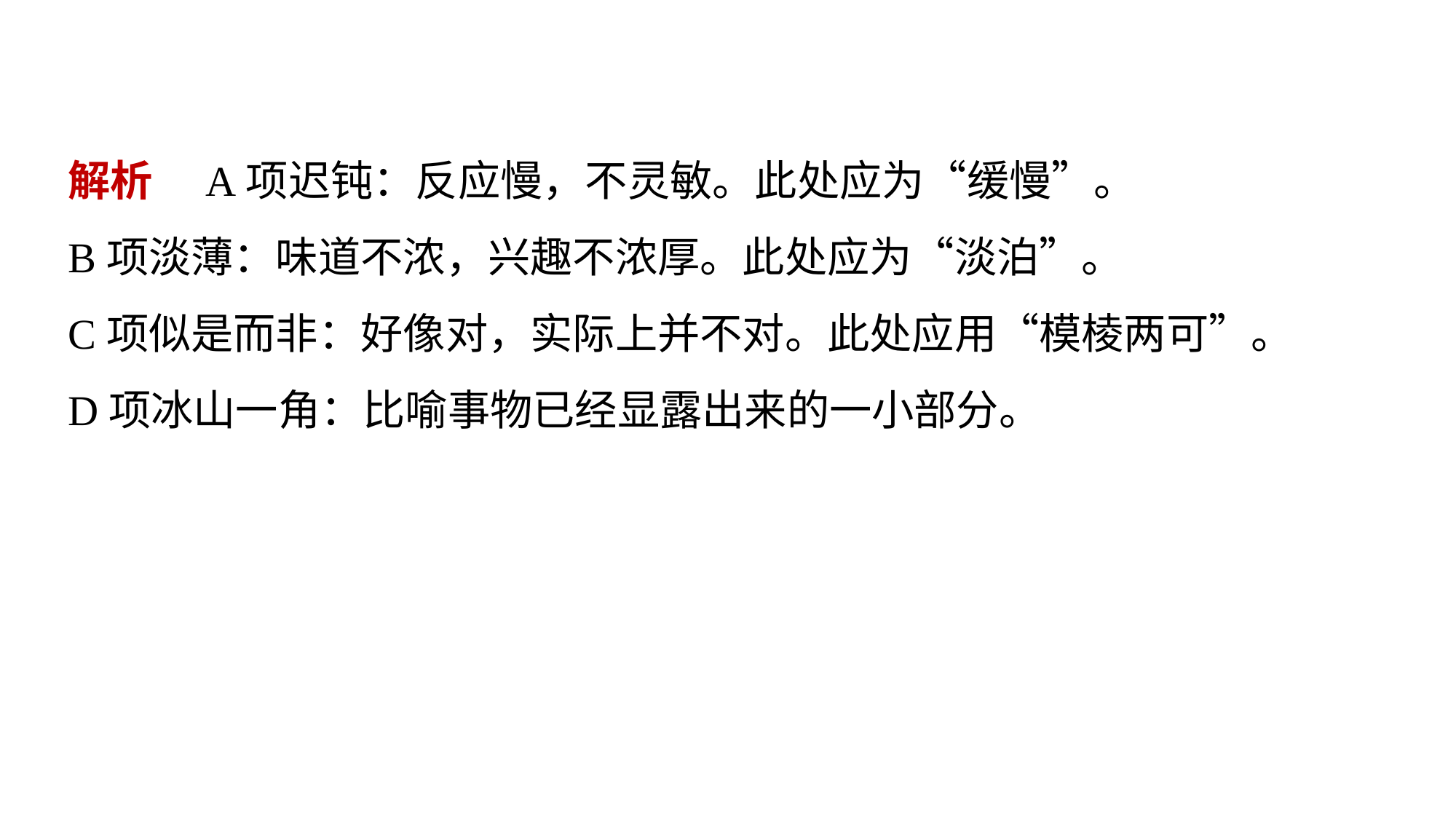

解析　A项迟钝：反应慢，不灵敏。此处应为“缓慢”。
B项淡薄：味道不浓，兴趣不浓厚。此处应为“淡泊”。
C项似是而非：好像对，实际上并不对。此处应用“模棱两可”。
D项冰山一角：比喻事物已经显露出来的一小部分。